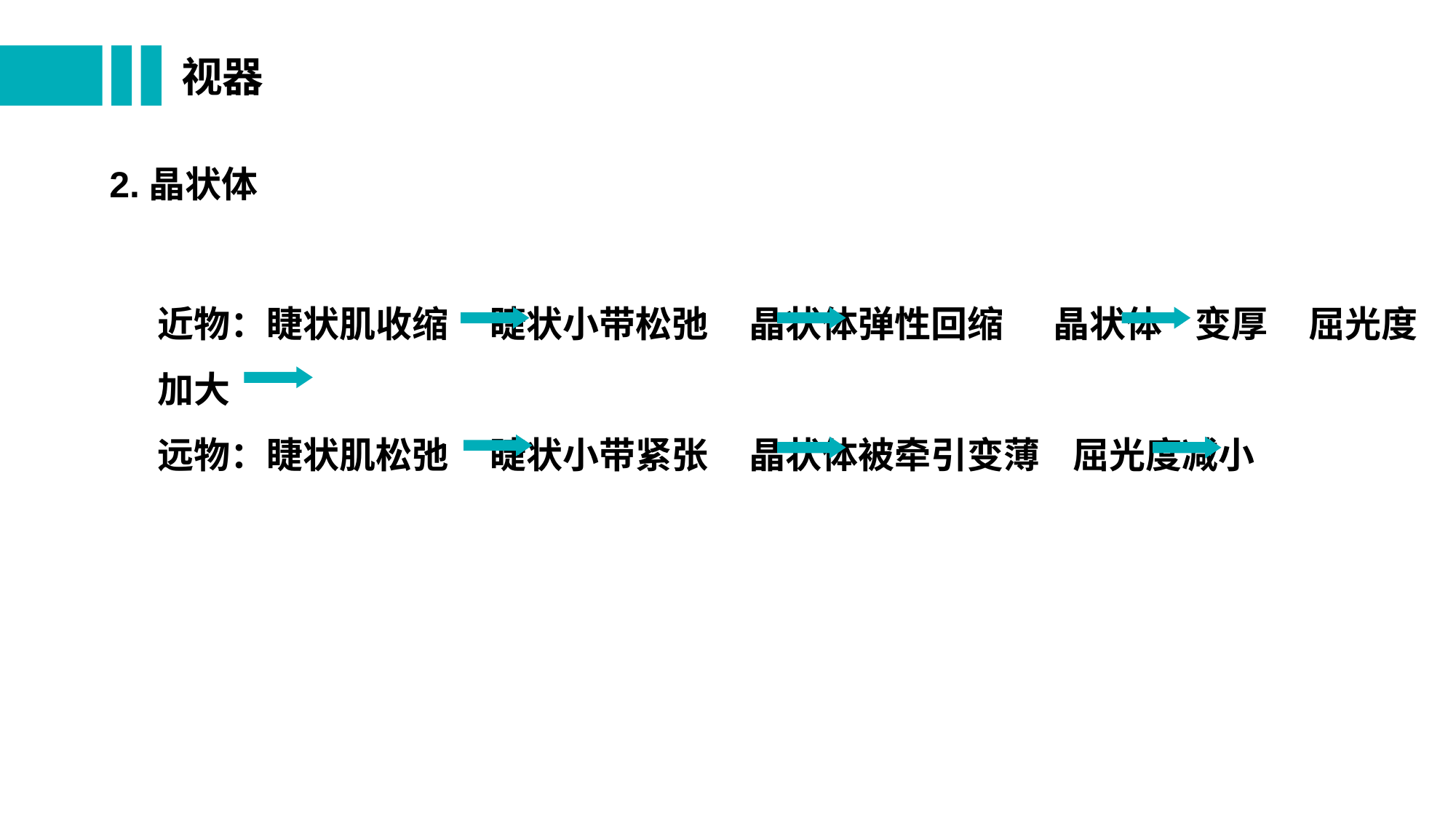

# 视器
2.晶状体
近物：睫状肌收缩     睫状小带松弛     晶状体弹性回缩      晶状体    变厚     屈光度加大
远物：睫状肌松弛     睫状小带紧张     晶状体被牵引变薄    屈光度减小